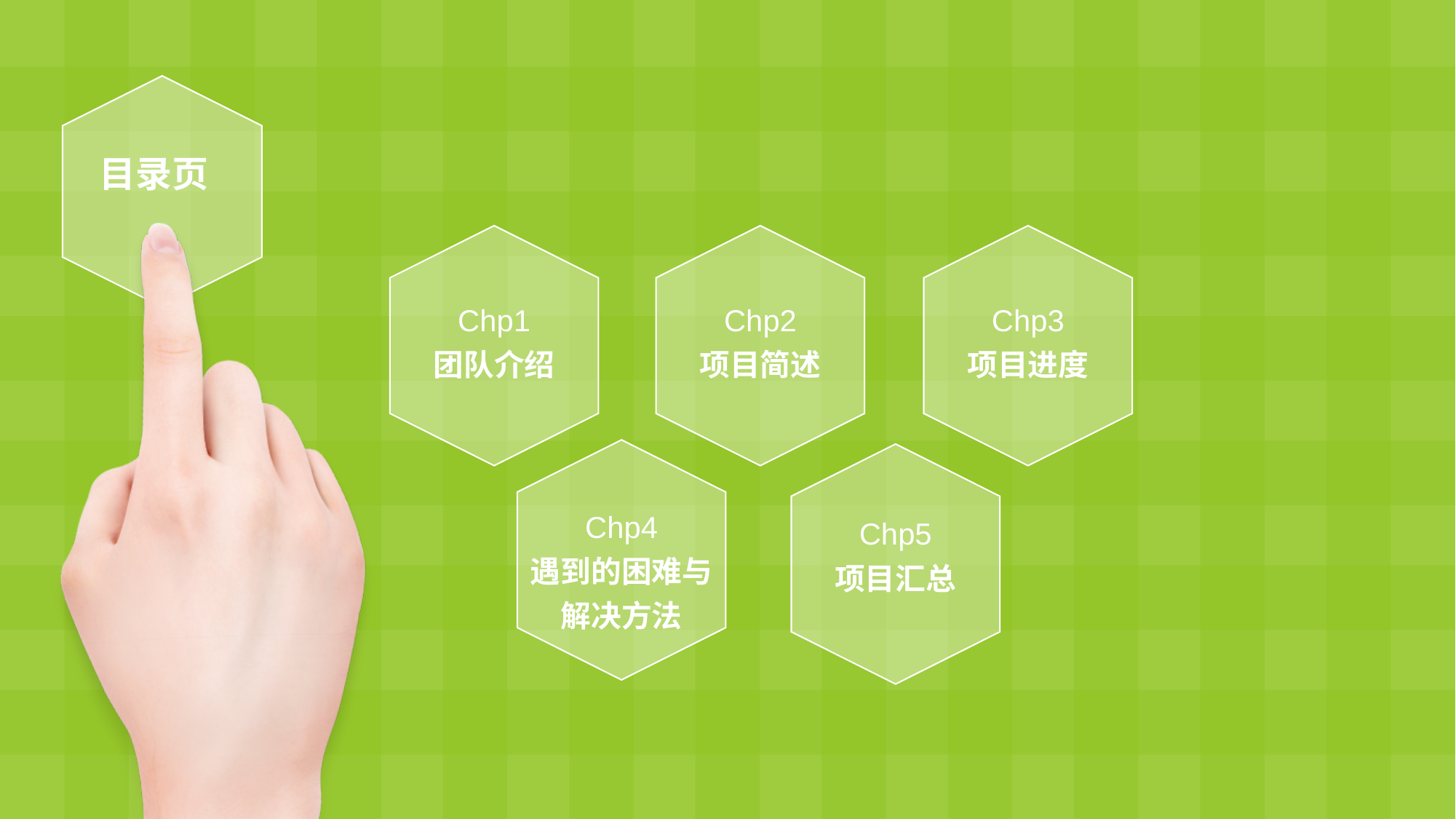

目录页

Chp1
团队介绍
Chp2
项目简述
Chp3
项目进度

Chp4
遇到的困难与解决方法
Chp5
项目汇总